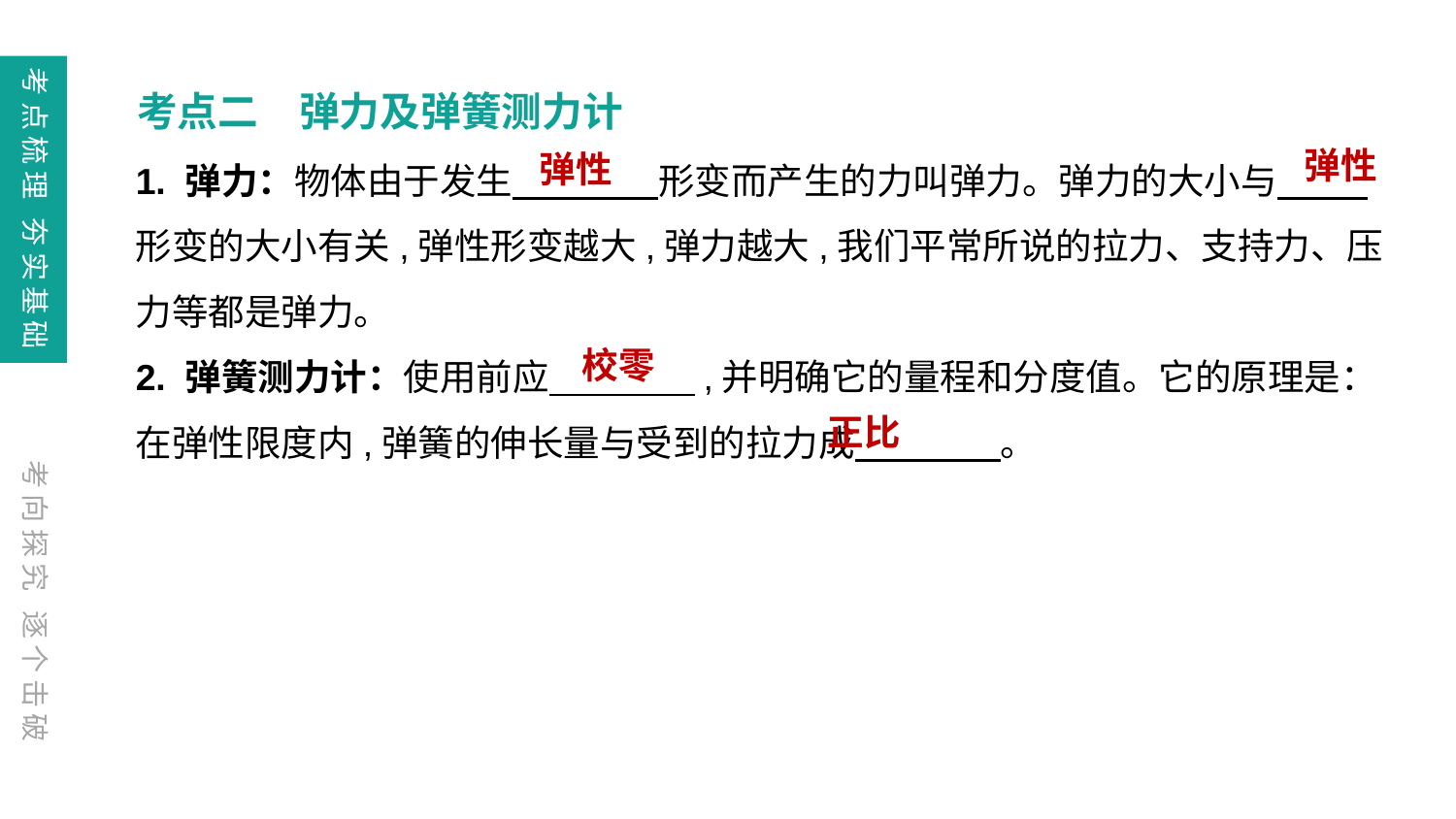

考点梳理 夯实基础
考点二　弹力及弹簧测力计
1. 弹力：物体由于发生　　　　形变而产生的力叫弹力。弹力的大小与
形变的大小有关,弹性形变越大,弹力越大,我们平常所说的拉力、支持力、压力等都是弹力。
2. 弹簧测力计：使用前应　　　　,并明确它的量程和分度值。它的原理是：在弹性限度内,弹簧的伸长量与受到的拉力成　　　　。
弹性
弹性
校零
正比
考向探究 逐个击破